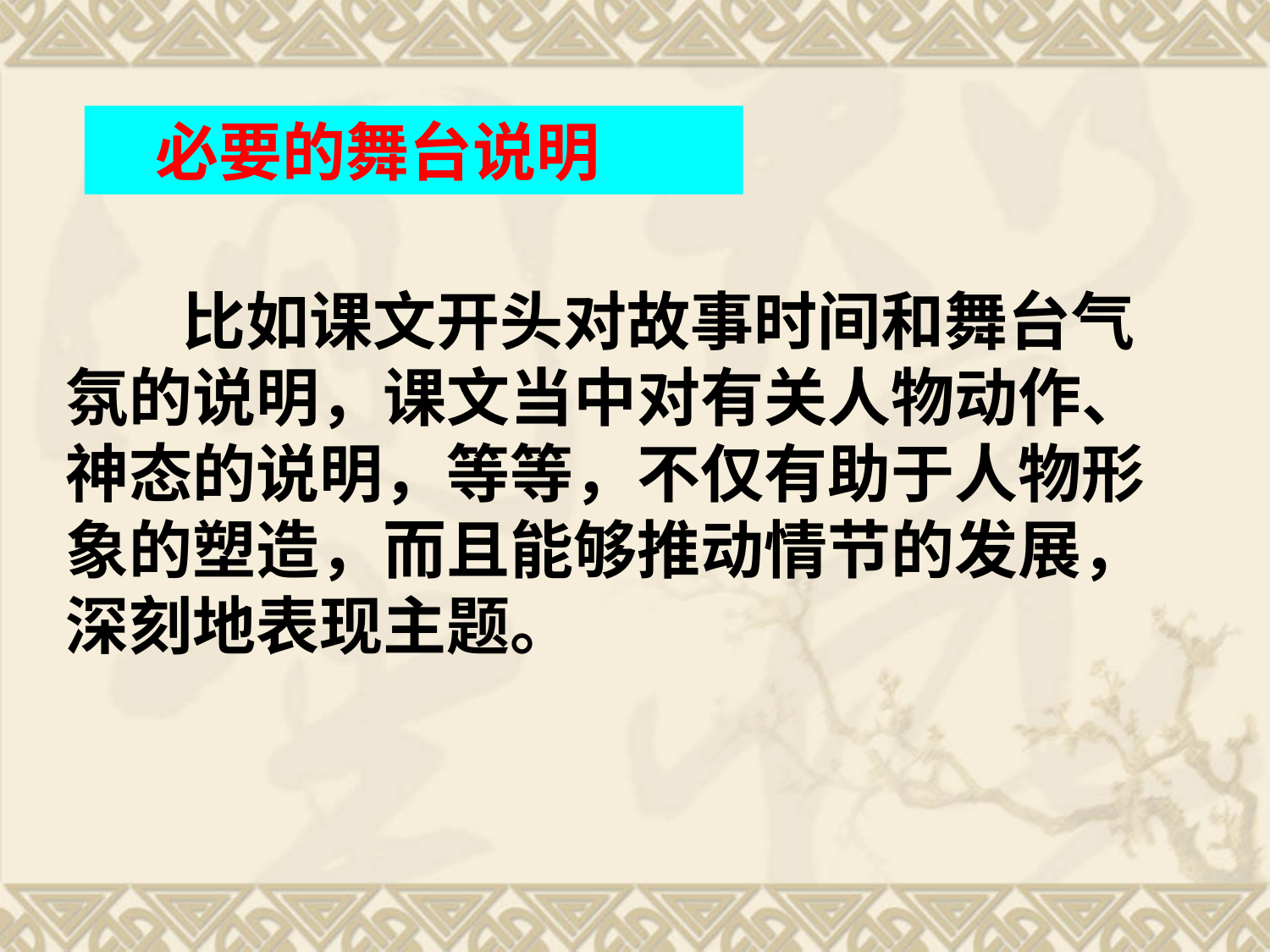

必要的舞台说明
        比如课文开头对故事时间和舞台气氛的说明，课文当中对有关人物动作、神态的说明，等等，不仅有助于人物形象的塑造，而且能够推动情节的发展，深刻地表现主题。